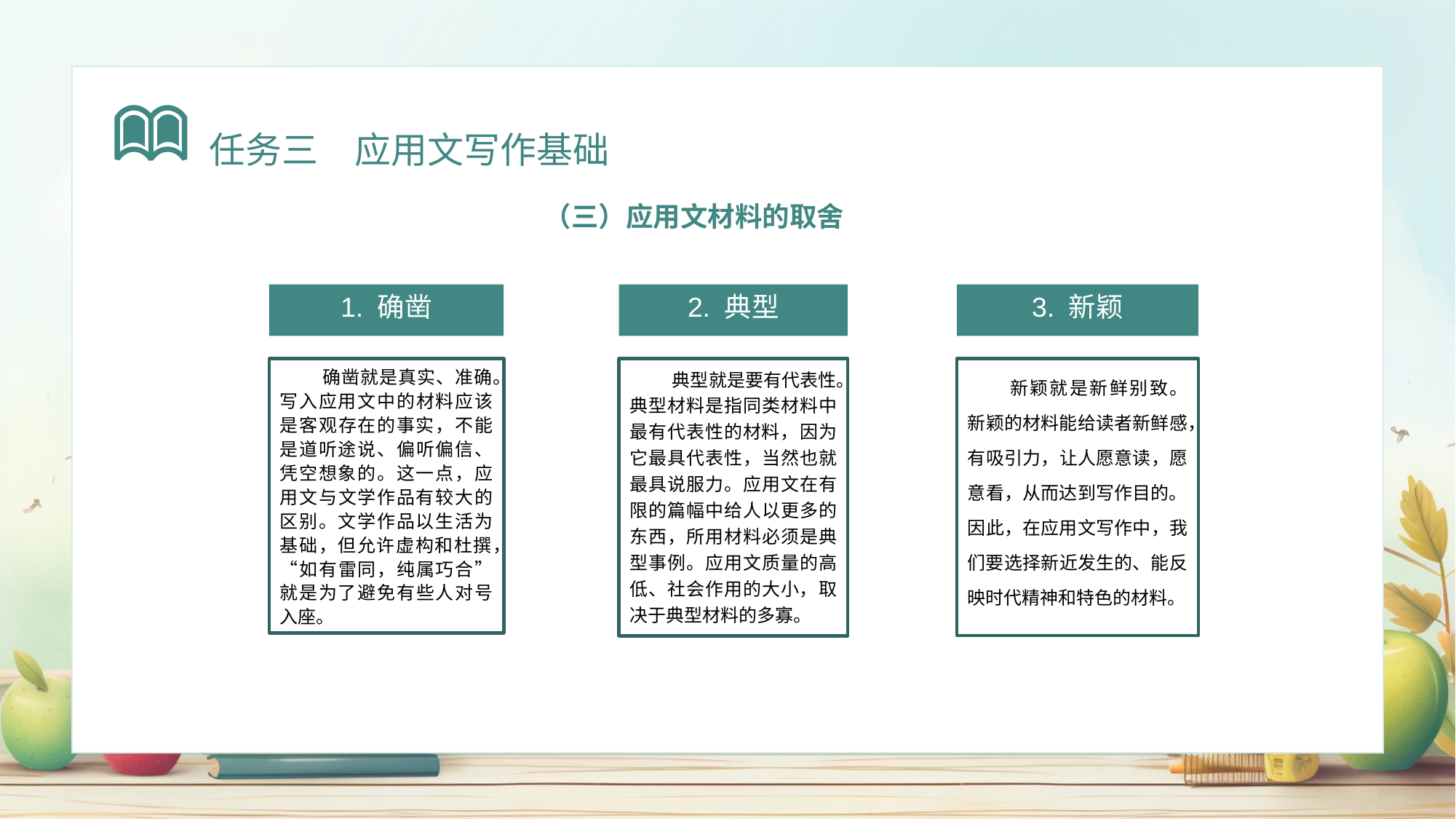

任务三　应用文写作基础

（三）应用文材料的取舍
1. 确凿
2. 典型
3. 新颖
确凿就是真实、准确。写入应用文中的材料应该是客观存在的事实，不能是道听途说、偏听偏信、凭空想象的。这一点，应用文与文学作品有较大的区别。文学作品以生活为基础，但允许虚构和杜撰，“如有雷同，纯属巧合”就是为了避免有些人对号入座。
典型就是要有代表性。典型材料是指同类材料中最有代表性的材料，因为它最具代表性，当然也就最具说服力。应用文在有限的篇幅中给人以更多的东西，所用材料必须是典型事例。应用文质量的高低、社会作用的大小，取决于典型材料的多寡。
新颖就是新鲜别致。新颖的材料能给读者新鲜感，有吸引力，让人愿意读，愿意看，从而达到写作目的。因此，在应用文写作中，我们要选择新近发生的、能反映时代精神和特色的材料。